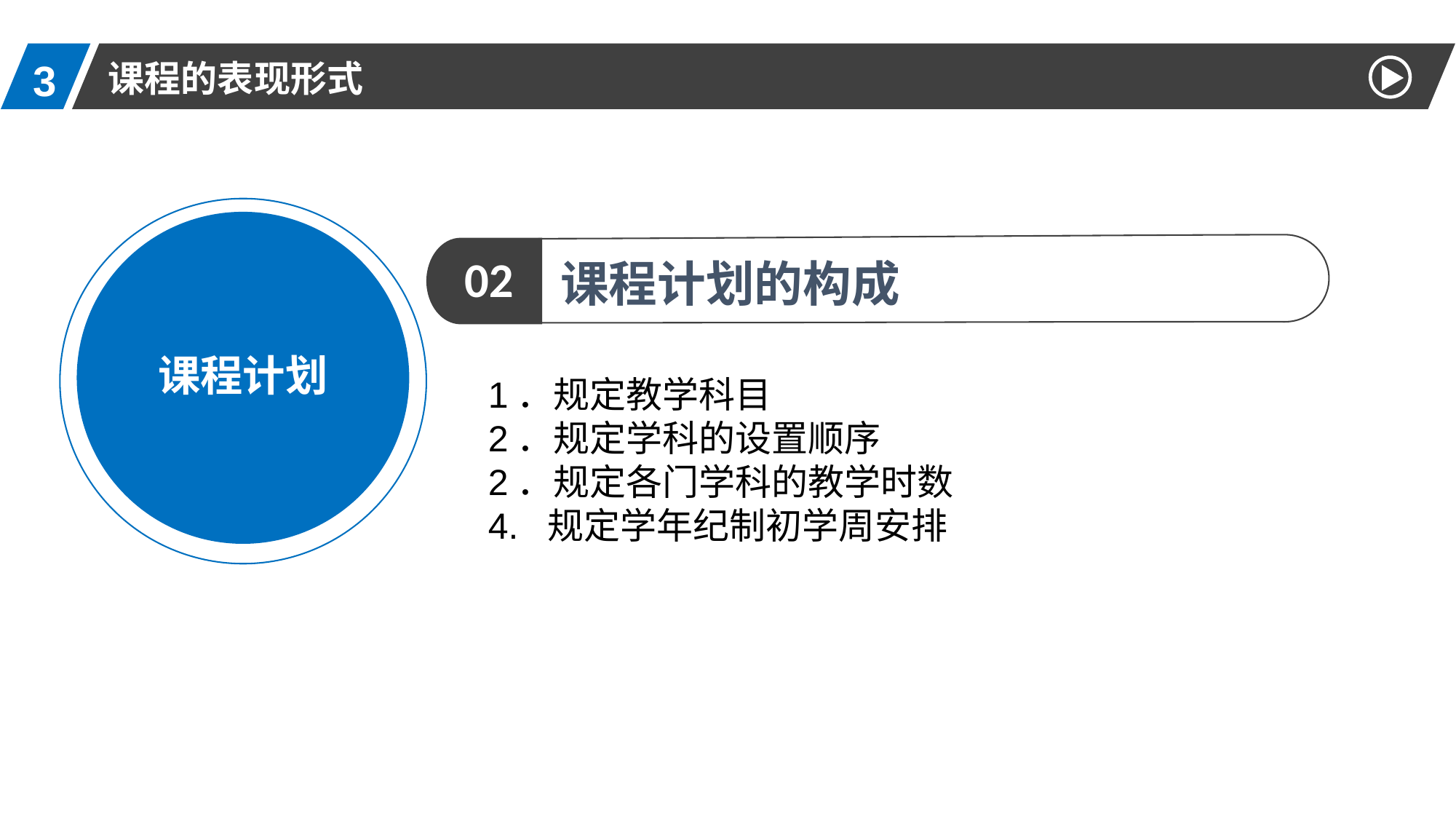

3
课程的表现形式

课程计划

02
课程计划的构成
1．规定教学科目
2．规定学科的设置顺序
2．规定各门学科的教学时数
4.  规定学年纪制初学周安排